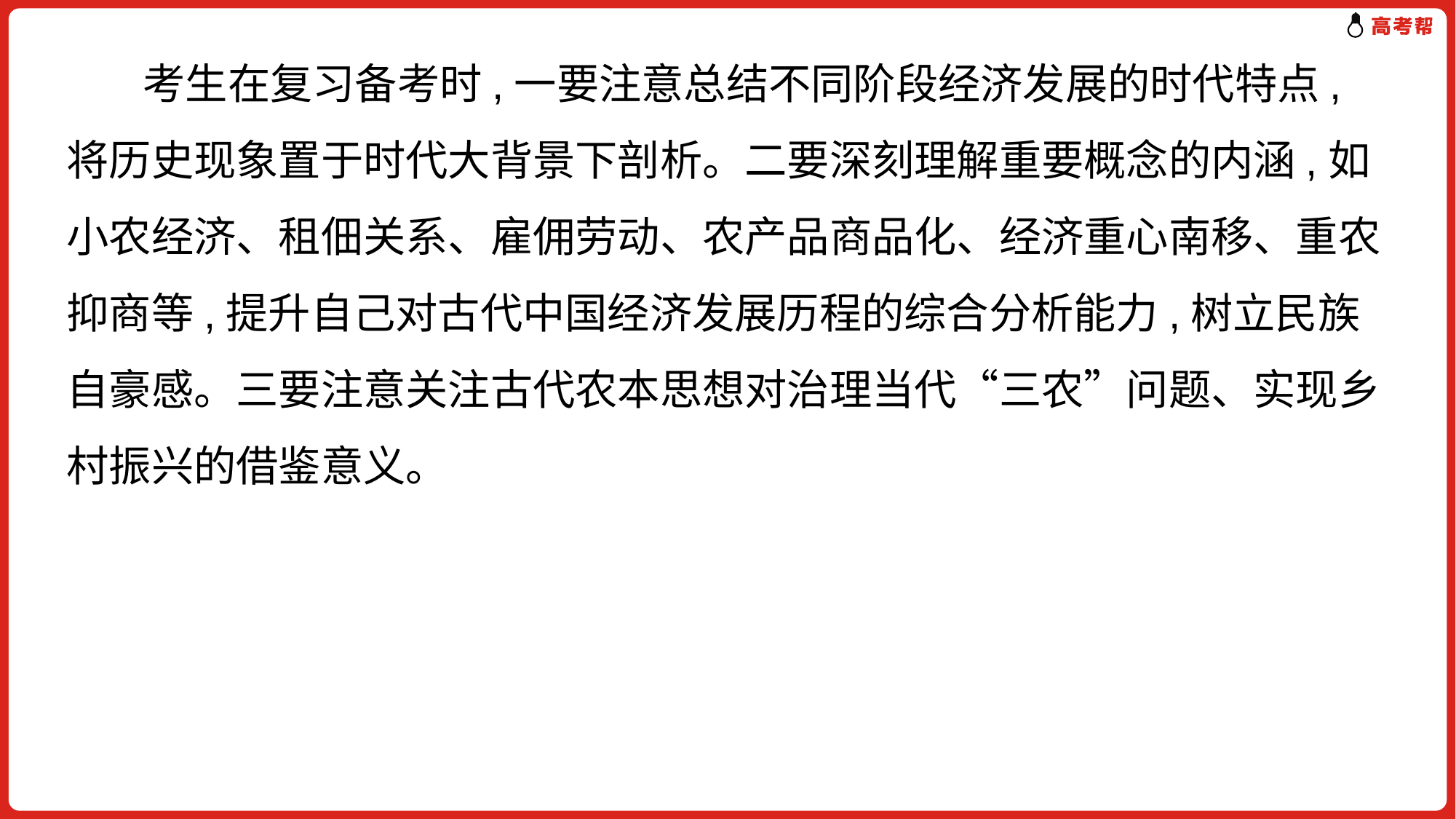

考生在复习备考时,一要注意总结不同阶段经济发展的时代特点,将历史现象置于时代大背景下剖析。二要深刻理解重要概念的内涵,如小农经济、租佃关系、雇佣劳动、农产品商品化、经济重心南移、重农抑商等,提升自己对古代中国经济发展历程的综合分析能力,树立民族自豪感。三要注意关注古代农本思想对治理当代“三农”问题、实现乡村振兴的借鉴意义。